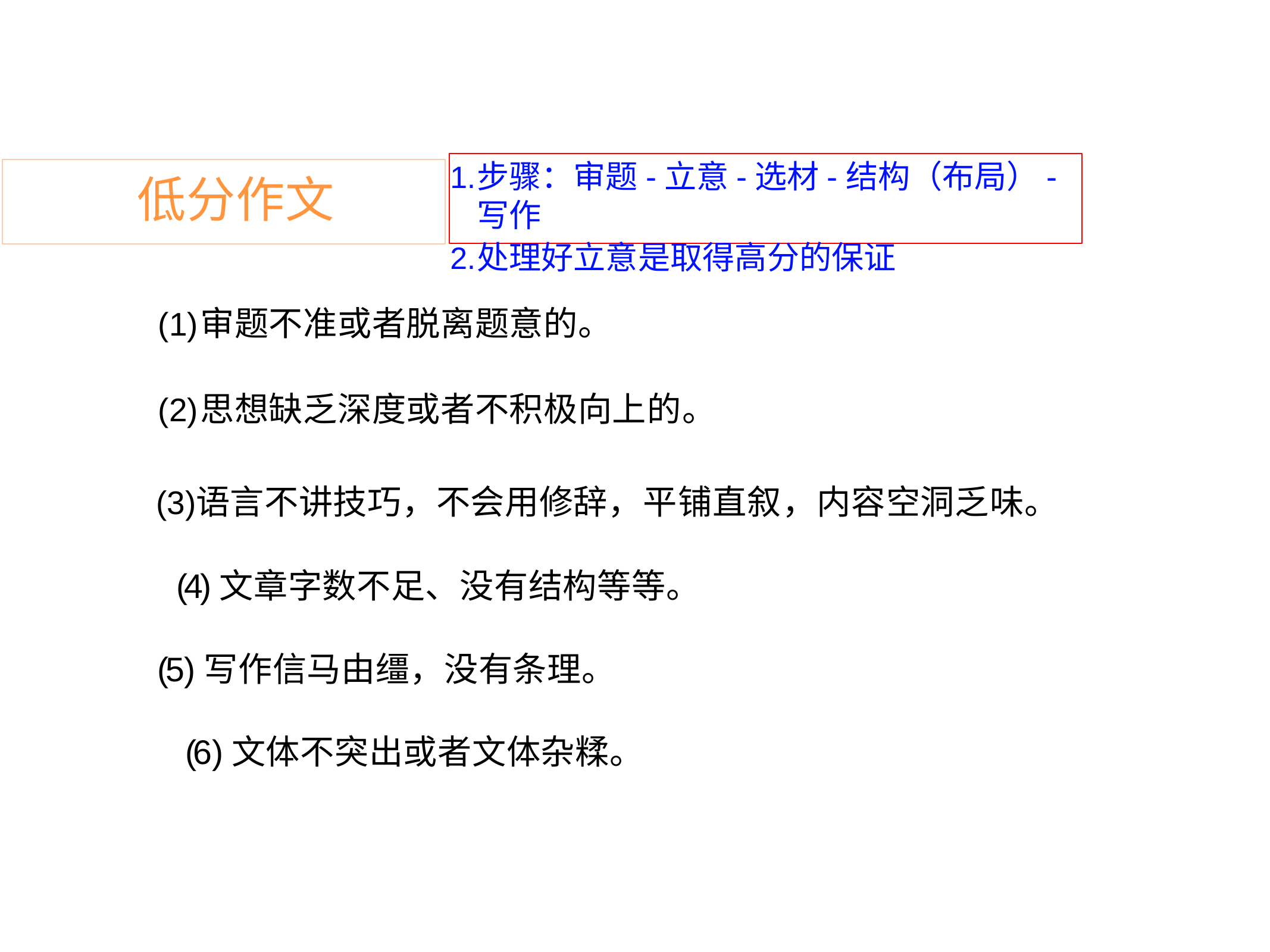

步骤：审题-立意-选材-结构（布局）-写作
处理好立意是取得高分的保证

# 低分作文
审题不准或者脱离题意的。

思想缺乏深度或者不积极向上的。
语言不讲技巧，不会用修辞，平铺直叙，内容空洞乏味。  (4)文章字数不足、没有结构等等。
(5)写作信马由缰，没有条理。  (6)文体不突出或者文体杂糅。